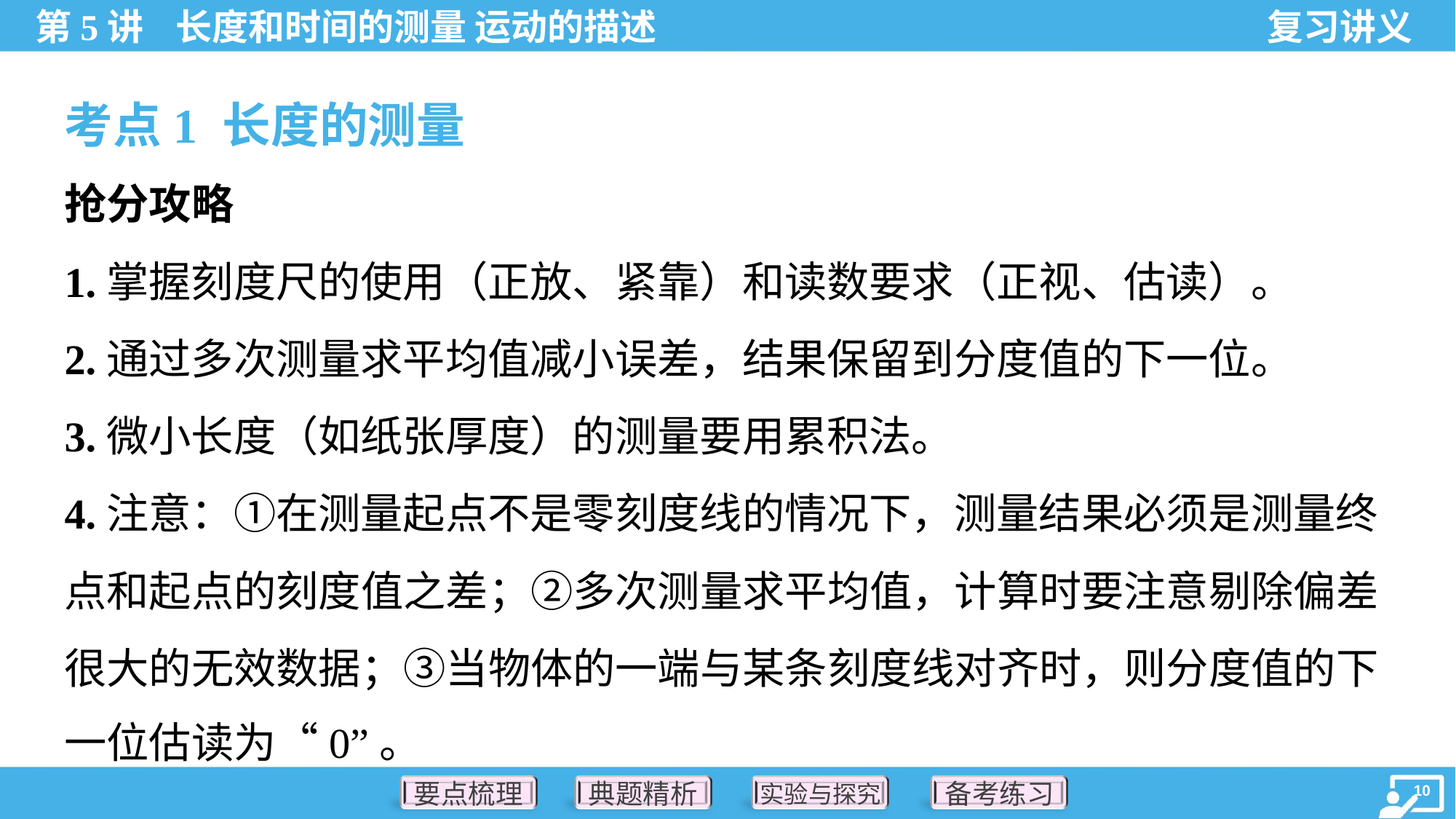

考点1 长度的测量
抢分攻略
1.掌握刻度尺的使用（正放、紧靠）和读数要求（正视、估读）。
2.通过多次测量求平均值减小误差，结果保留到分度值的下一位。
3.微小长度（如纸张厚度）的测量要用累积法。
4.注意：①在测量起点不是零刻度线的情况下，测量结果必须是测量终
点和起点的刻度值之差；②多次测量求平均值，计算时要注意剔除偏差
很大的无效数据；③当物体的一端与某条刻度线对齐时，则分度值的下
一位估读为“0”。